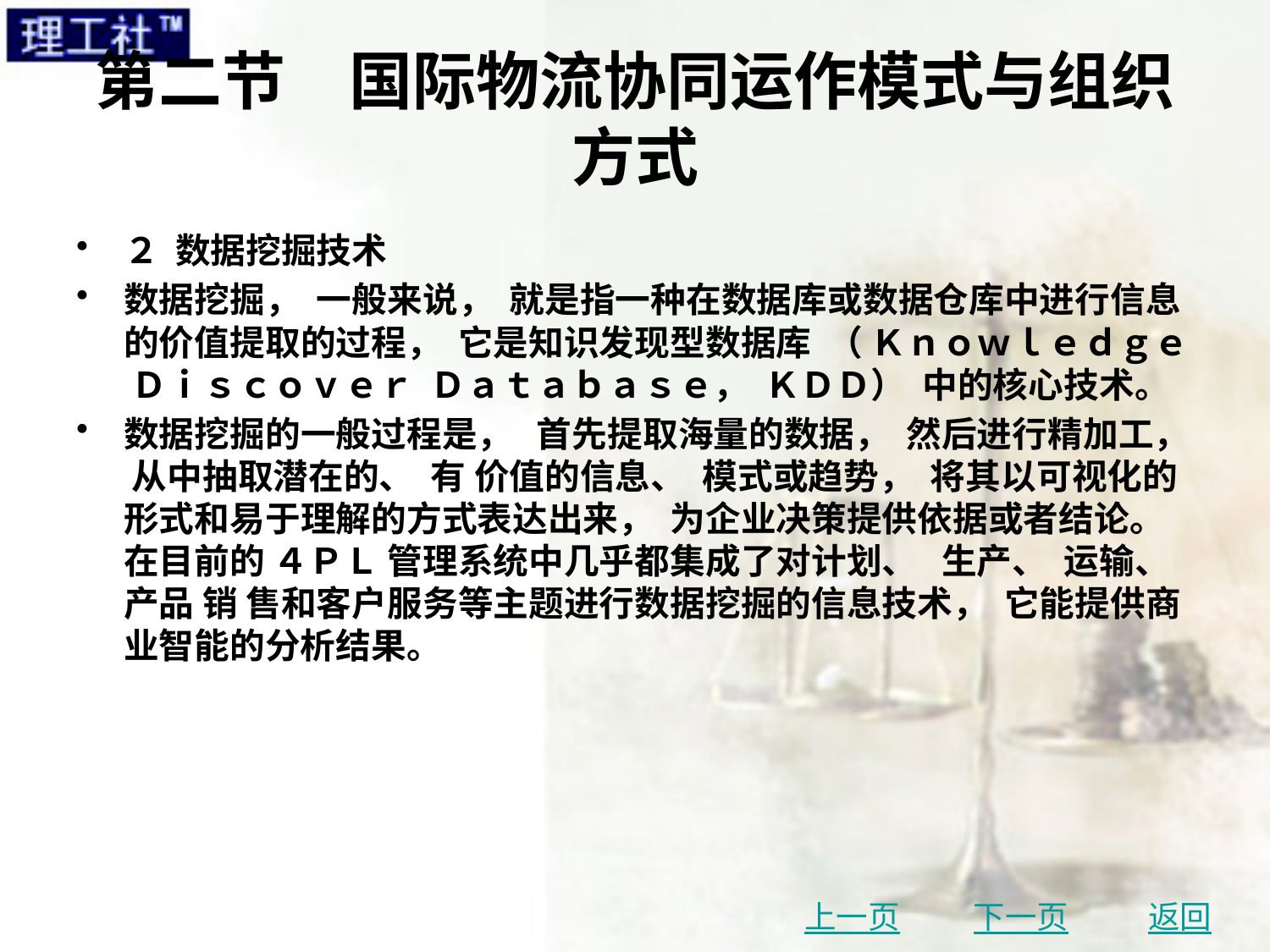

# 第二节　国际物流协同运作模式与组织方式
２  数据挖掘技术
数据挖掘，  一般来说，  就是指一种在数据库或数据仓库中进行信息的价值提取的过程，  它是知识发现型数据库  （ Ｋｎｏｗｌｅｄｇｅ  Ｄｉｓｃｏｖｅｒ  Ｄａｔａｂａｓｅ，  ＫＤＤ）  中的核心技术。
数据挖掘的一般过程是，   首先提取海量的数据，  然后进行精加工，  从中抽取潜在的、  有 价值的信息、  模式或趋势，  将其以可视化的形式和易于理解的方式表达出来，  为企业决策提供依据或者结论。  在目前的 ４ＰＬ 管理系统中几乎都集成了对计划、   生产、  运输、  产品 销 售和客户服务等主题进行数据挖掘的信息技术，  它能提供商业智能的分析结果。
上一页
下一页
返回